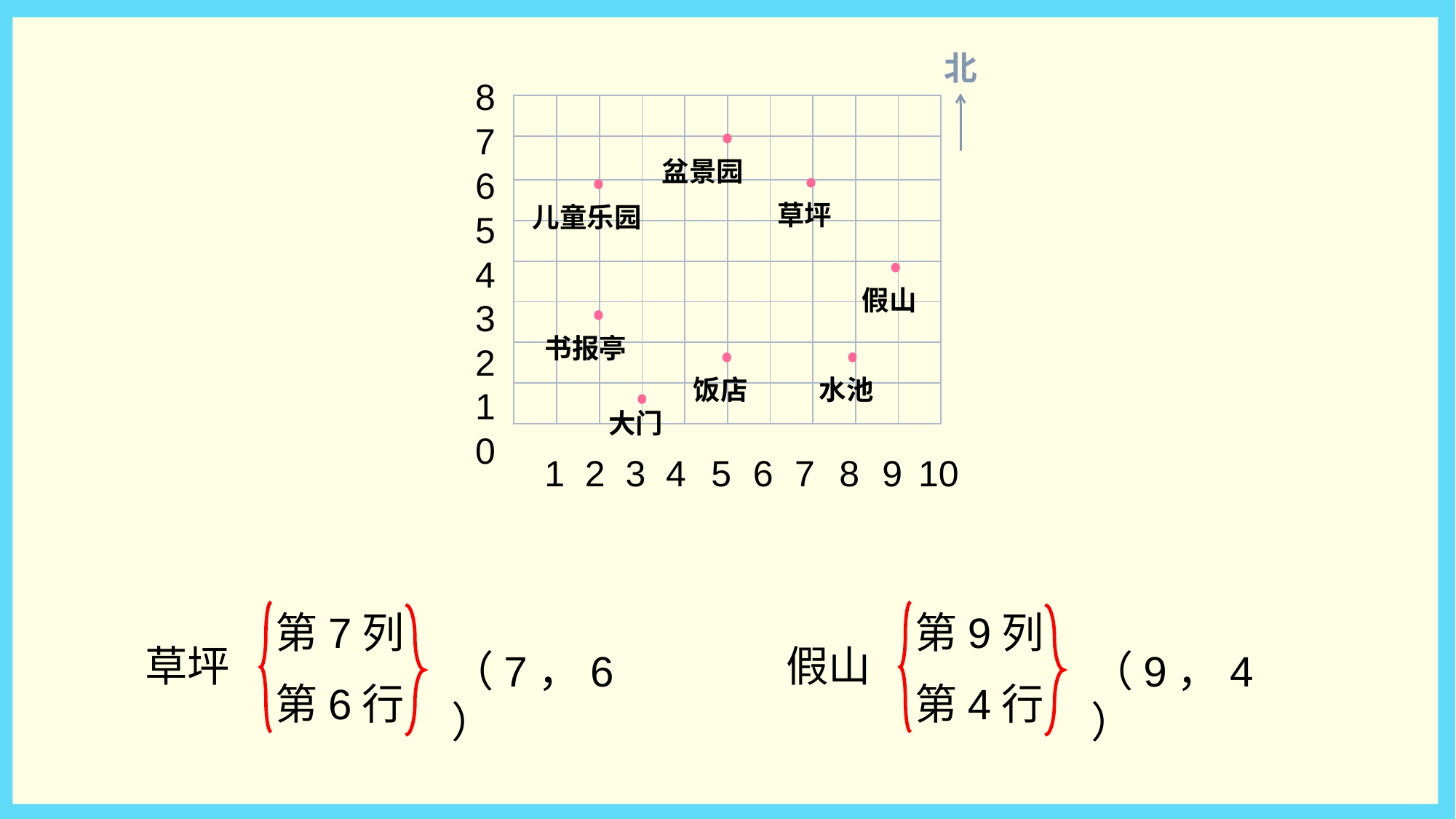

北
8
|  |  |  |  |  |  |  |  |  |  |
| --- | --- | --- | --- | --- | --- | --- | --- | --- | --- |
|  |  |  |  |  |  |  |  |  |  |
|  |  |  |  |  |  |  |  |  |  |
|  |  |  |  |  |  |  |  |  |  |
|  |  |  |  |  |  |  |  |  |  |
|  |  |  |  |  |  |  |  |  |  |
|  |  |  |  |  |  |  |  |  |  |
|  |  |  |  |  |  |  |  |  |  |
7

盆景园
6

草坪
儿童乐园
5
4

假山
3

书报亭
2

饭店
水池
1

大门

0
1
2
3
4
5
6
7
8
9
10
第7列
第6行
第9列
第4行

假山
草坪
（7，6）
（9，4）